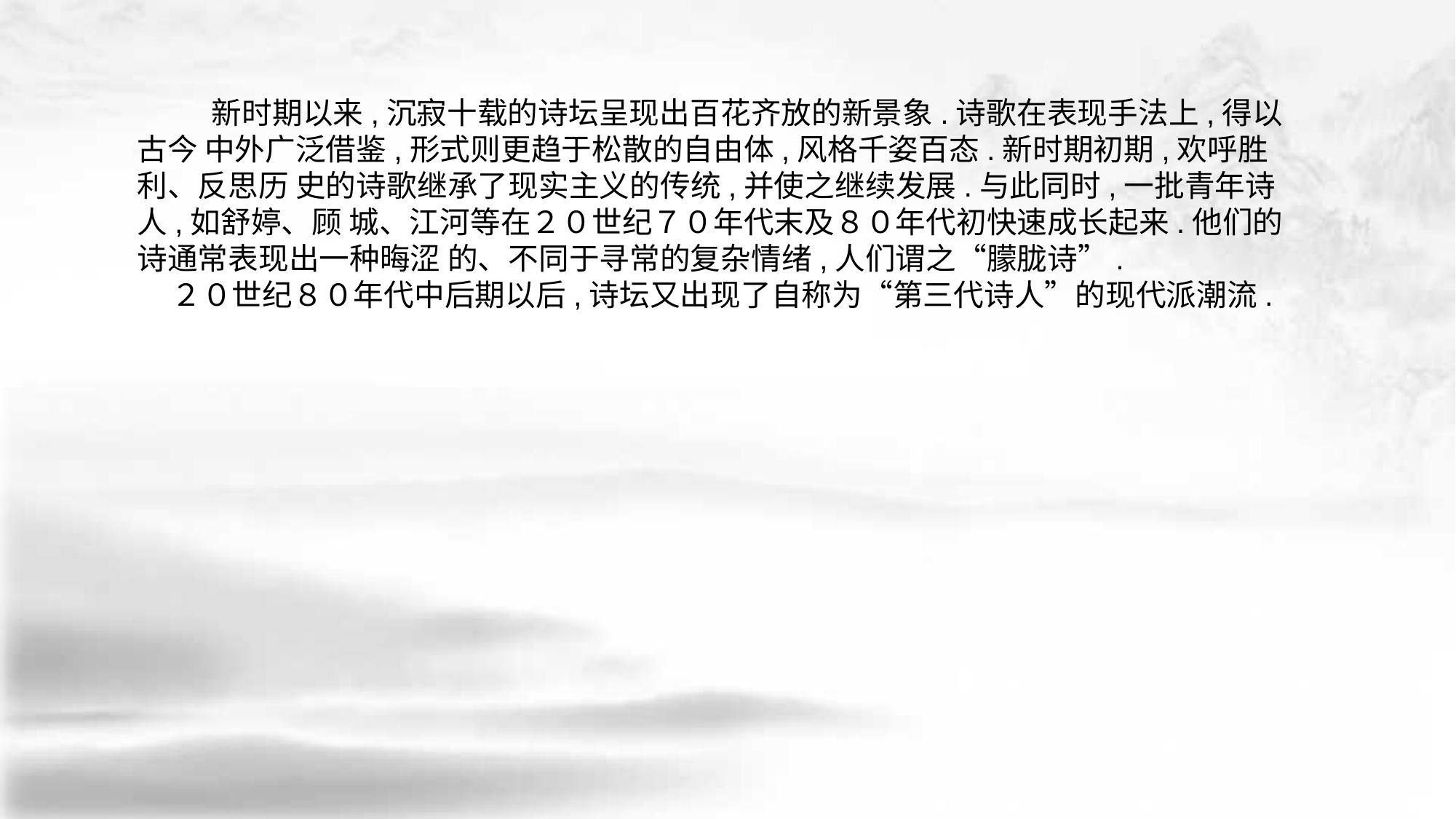

新时期以来,沉寂十载的诗坛呈现出百花齐放的新景象.诗歌在表现手法上,得以古今 中外广泛借鉴,形式则更趋于松散的自由体,风格千姿百态.新时期初期,欢呼胜利、反思历 史的诗歌继承了现实主义的传统,并使之继续发展.与此同时,一批青年诗人,如舒婷、顾 城、江河等在２０世纪７０年代末及８０年代初快速成长起来.他们的诗通常表现出一种晦涩 的、不同于寻常的复杂情绪,人们谓之“朦胧诗”.
    ２０世纪８０年代中后期以后,诗坛又出现了自称为“第三代诗人”的现代派潮流.